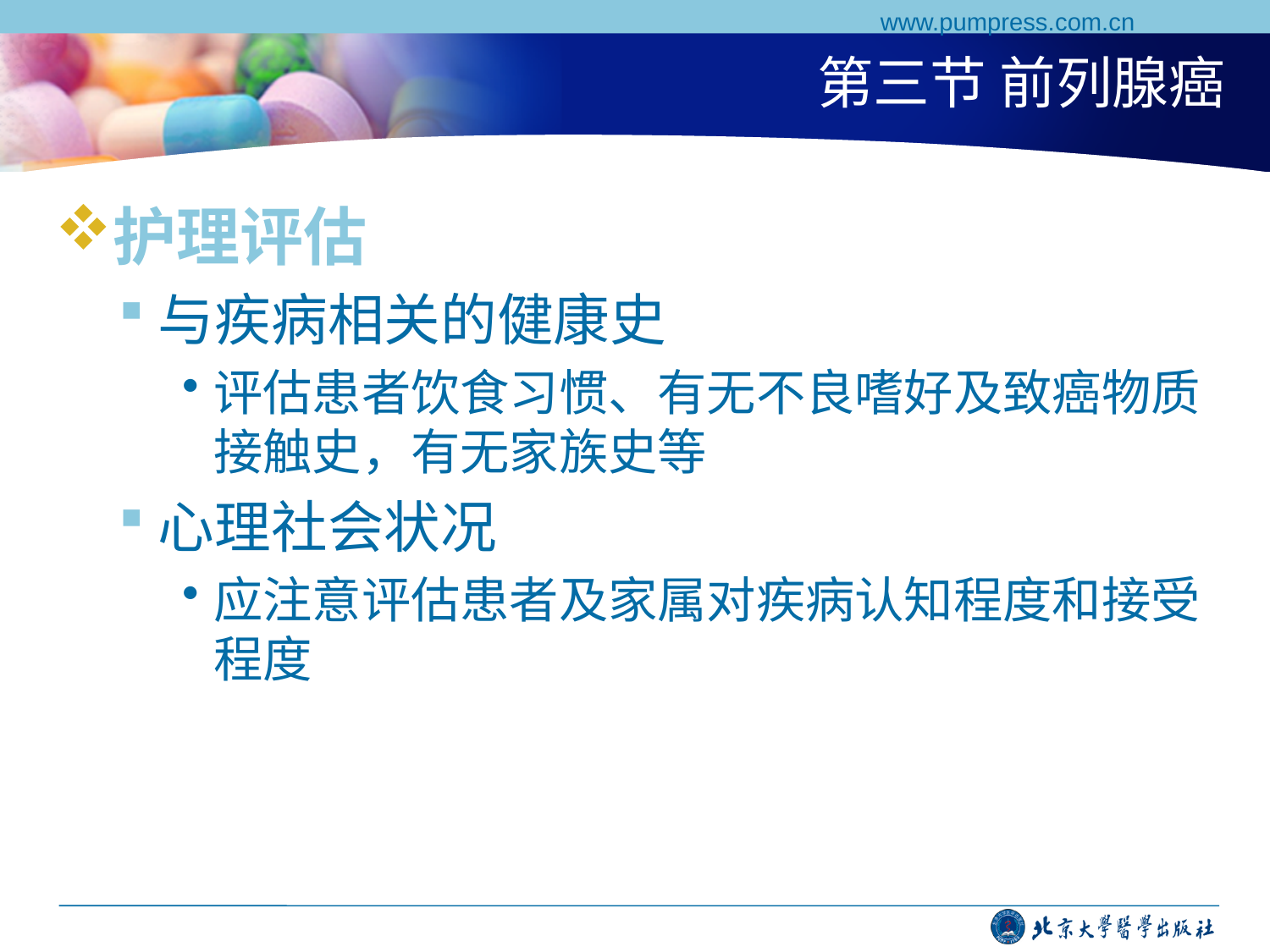

www.pumpress.com.cn
# 第三节 前列腺癌
护理评估
与疾病相关的健康史
评估患者饮食习惯、有无不良嗜好及致癌物质接触史，有无家族史等
心理社会状况
应注意评估患者及家属对疾病认知程度和接受程度